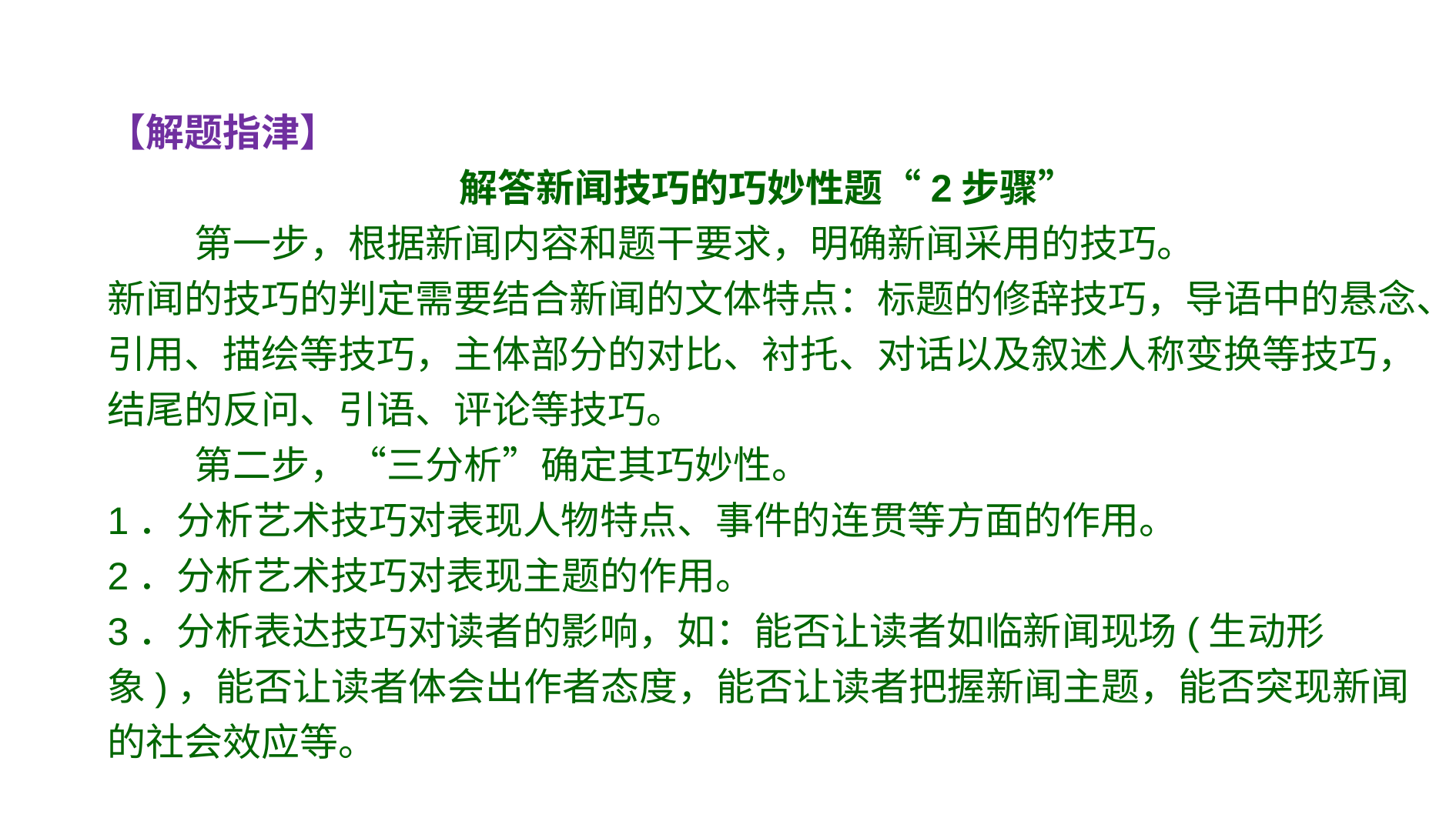

【解题指津】
解答新闻技巧的巧妙性题“2步骤”
         第一步，根据新闻内容和题干要求，明确新闻采用的技巧。
新闻的技巧的判定需要结合新闻的文体特点：标题的修辞技巧，导语中的悬念、引用、描绘等技巧，主体部分的对比、衬托、对话以及叙述人称变换等技巧，结尾的反问、引语、评论等技巧。
         第二步，“三分析”确定其巧妙性。
1．分析艺术技巧对表现人物特点、事件的连贯等方面的作用。
2．分析艺术技巧对表现主题的作用。
3．分析表达技巧对读者的影响，如：能否让读者如临新闻现场(生动形象)，能否让读者体会出作者态度，能否让读者把握新闻主题，能否突现新闻的社会效应等。